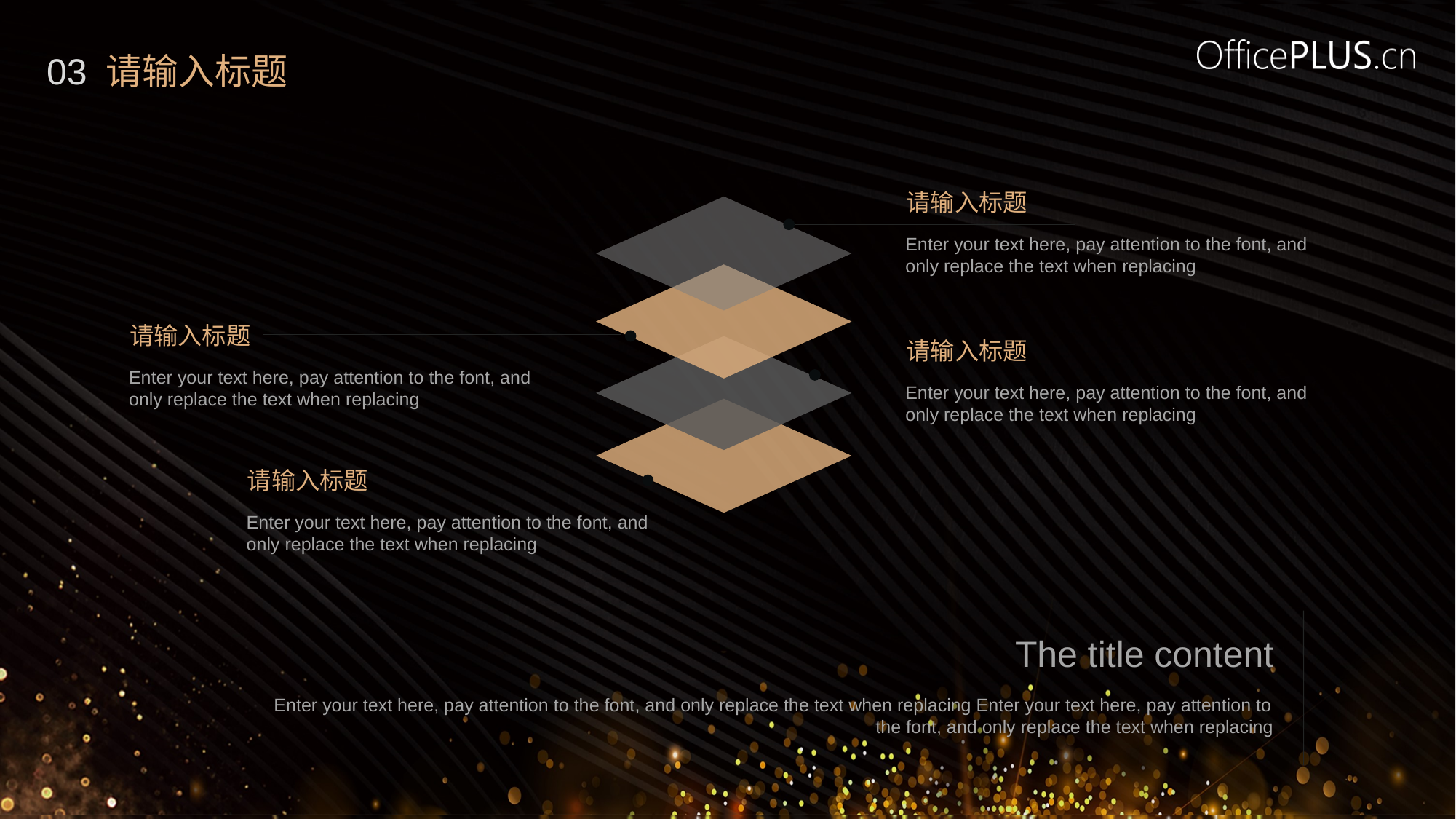

03 请输入标题

请输入标题

Enter your text here, pay attention to the font, and only replace the text when replacing

请输入标题

请输入标题

Enter your text here, pay attention to the font, and only replace the text when replacing

Enter your text here, pay attention to the font, and only replace the text when replacing

请输入标题

Enter your text here, pay attention to the font, and only replace the text when replacing
The title content
Enter your text here, pay attention to the font, and only replace the text when replacing Enter your text here, pay attention to the font, and only replace the text when replacing